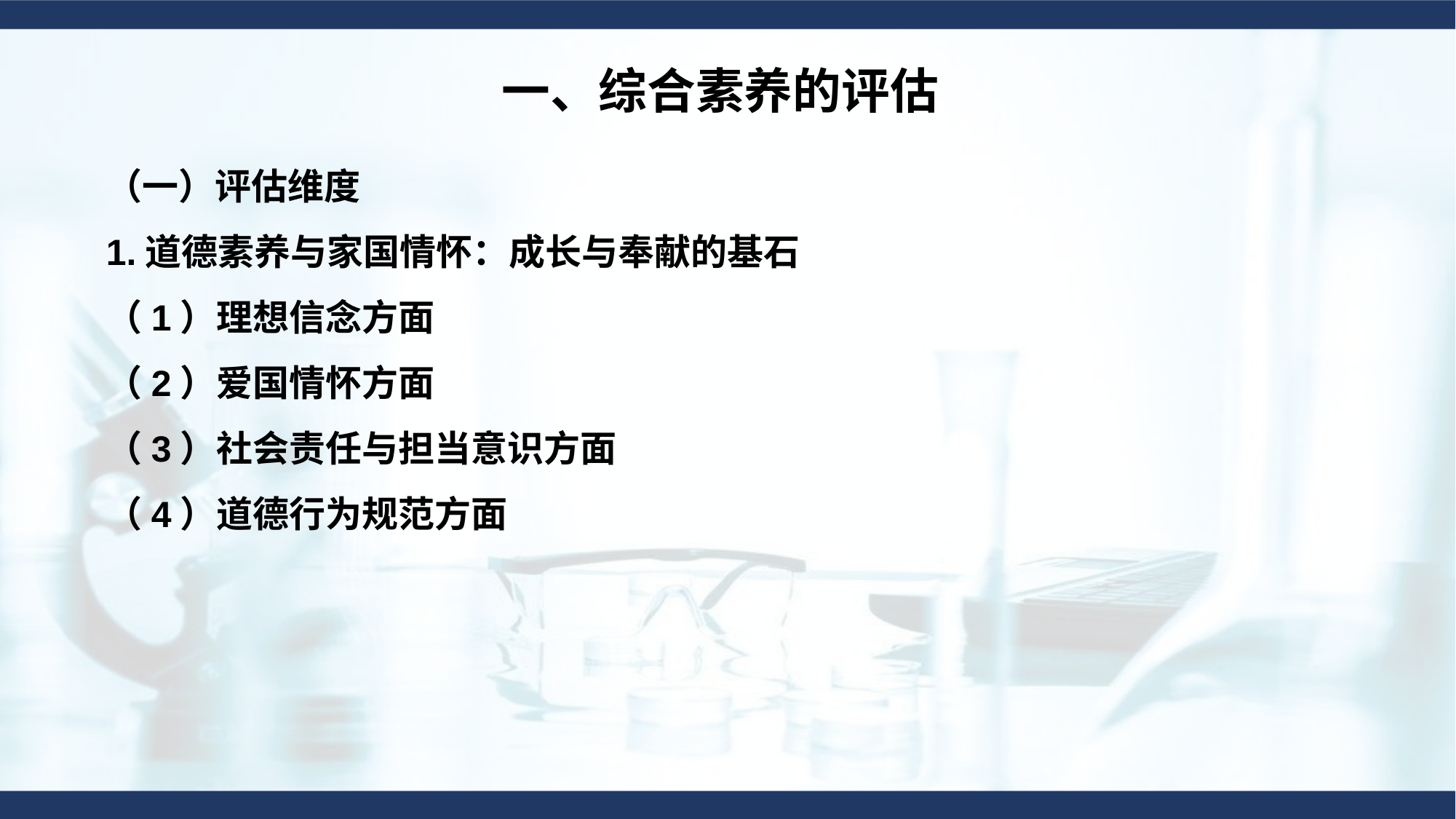

一、综合素养的评估
（一）评估维度
1.道德素养与家国情怀：成长与奉献的基石
（1）理想信念方面
（2）爱国情怀方面
（3）社会责任与担当意识方面
（4）道德行为规范方面